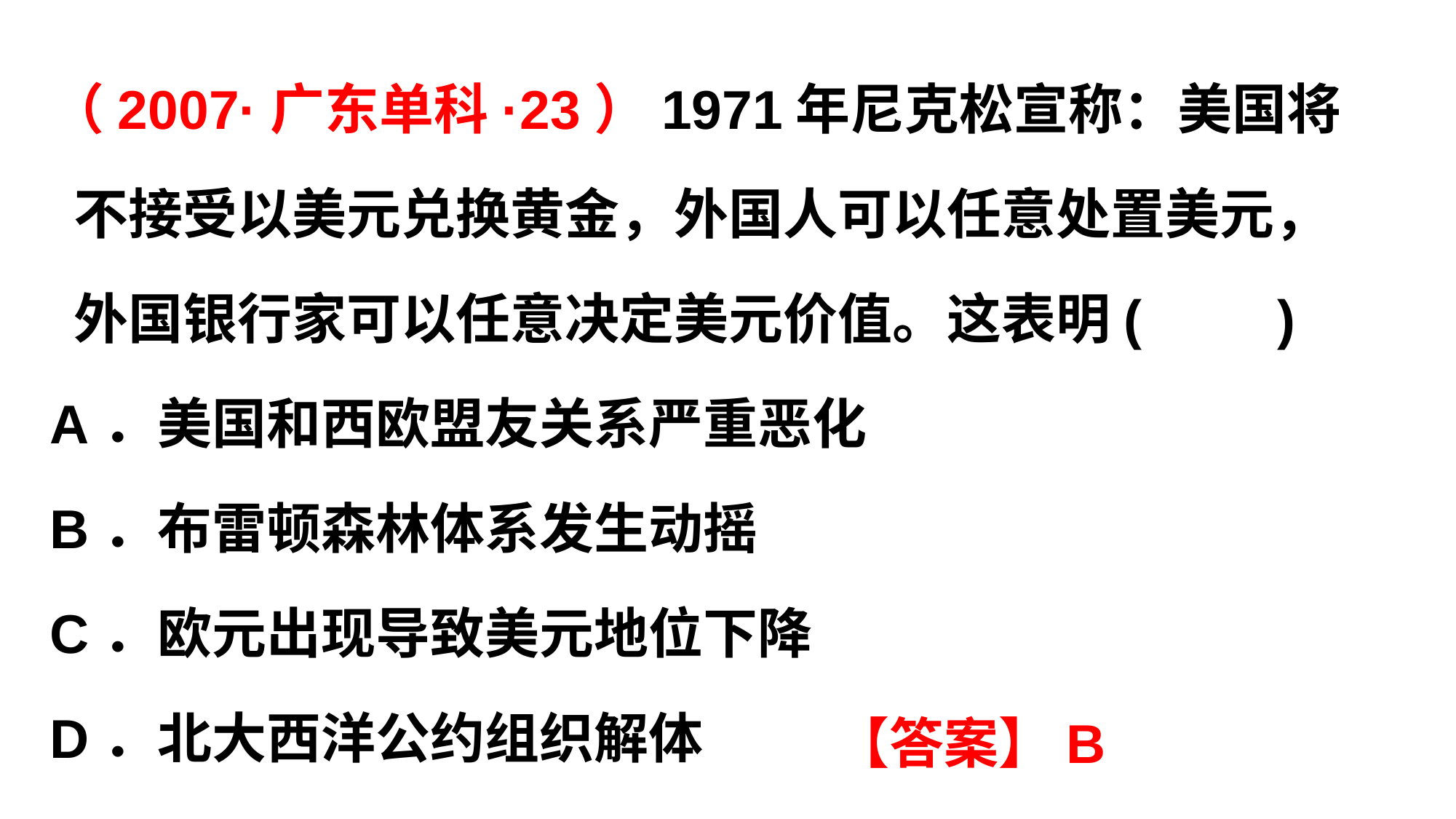

（2007·广东单科·23）1971年尼克松宣称：美国将不接受以美元兑换黄金，外国人可以任意处置美元，外国银行家可以任意决定美元价值。这表明(　　)
A．美国和西欧盟友关系严重恶化
B．布雷顿森林体系发生动摇
C．欧元出现导致美元地位下降
D．北大西洋公约组织解体
【答案】B